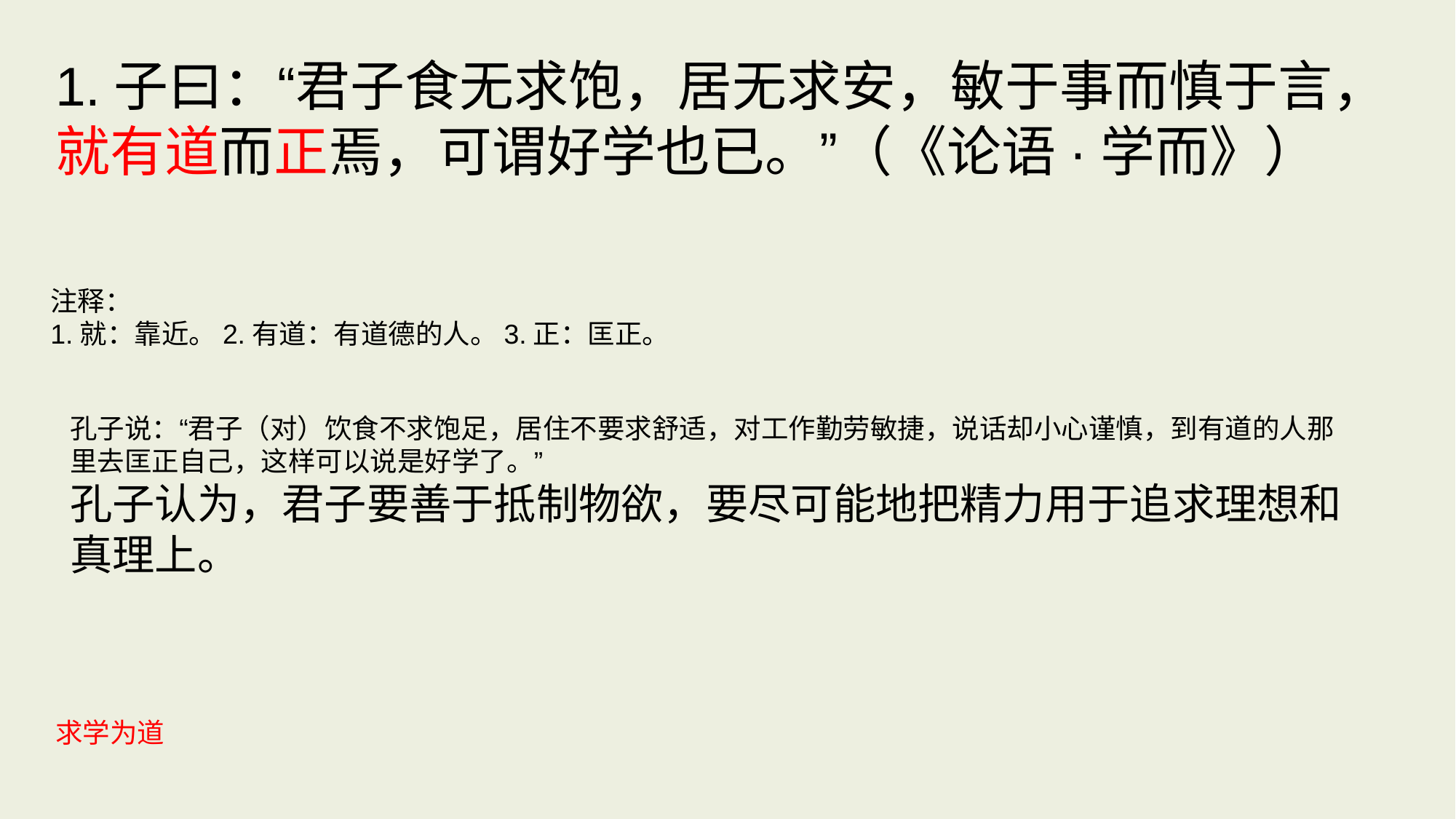

1.子曰：“君子食无求饱，居无求安，敏于事而慎于言，就有道而正焉，可谓好学也已。”（《论语·学而》）
注释：
1.就：靠近。2.有道：有道德的人。3.正：匡正。
孔子说：“君子（对）饮食不求饱足，居住不要求舒适，对工作勤劳敏捷，说话却小心谨慎，到有道的人那里去匡正自己，这样可以说是好学了。”
孔子认为，君子要善于抵制物欲，要尽可能地把精力用于追求理想和真理上。
求学为道